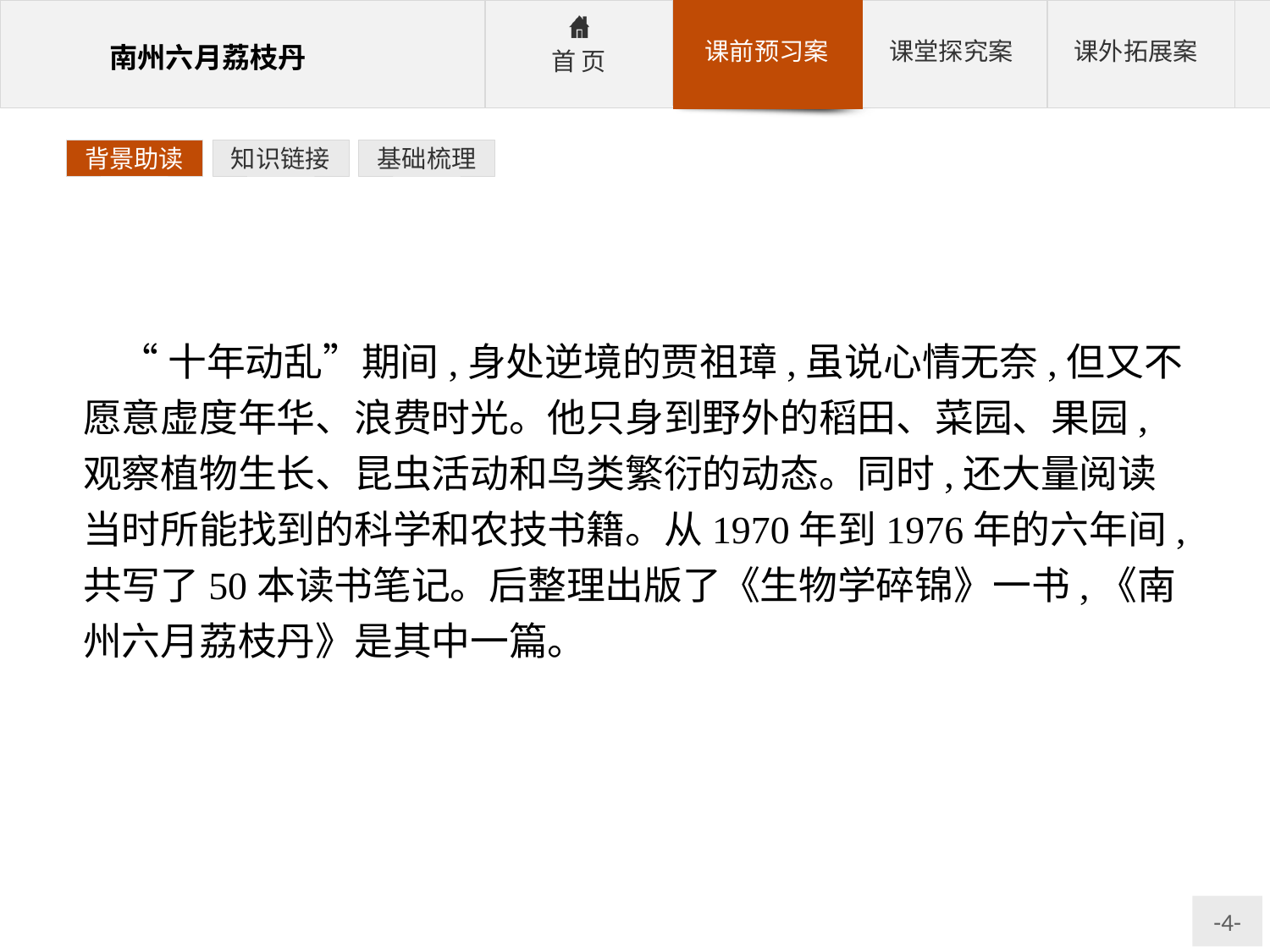

背景助读
知识链接
基础梳理
“十年动乱”期间,身处逆境的贾祖璋,虽说心情无奈,但又不愿意虚度年华、浪费时光。他只身到野外的稻田、菜园、果园,观察植物生长、昆虫活动和鸟类繁衍的动态。同时,还大量阅读当时所能找到的科学和农技书籍。从1970年到1976年的六年间,共写了50本读书笔记。后整理出版了《生物学碎锦》一书,《南州六月荔枝丹》是其中一篇。